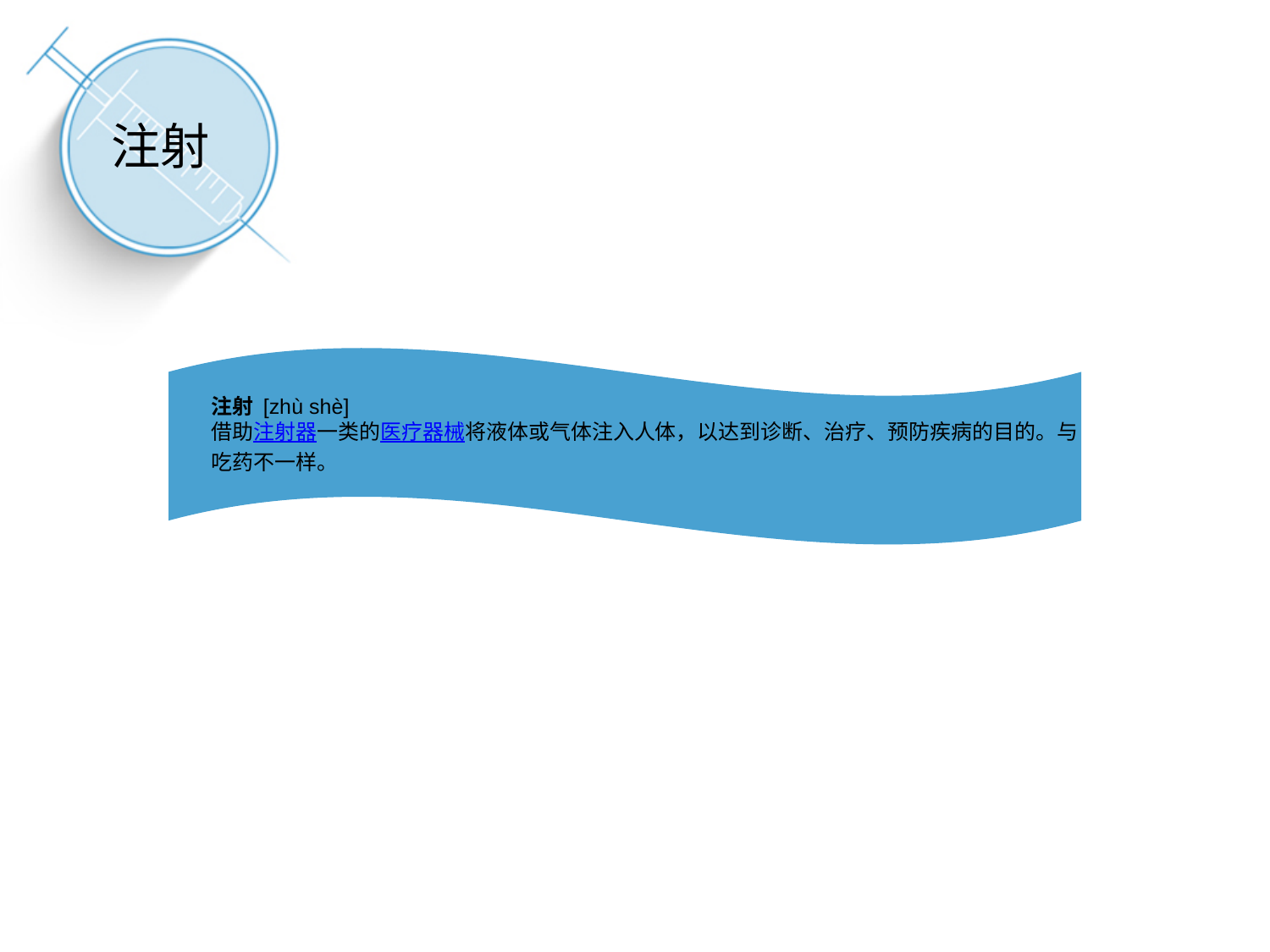

注射
点击添加文本

注射 [zhù shè]
借助注射器一类的医疗器械将液体或气体注入人体，以达到诊断、治疗、预防疾病的目的。与吃药不一样。

点击添加文本
点击添加文本
点击添加文本